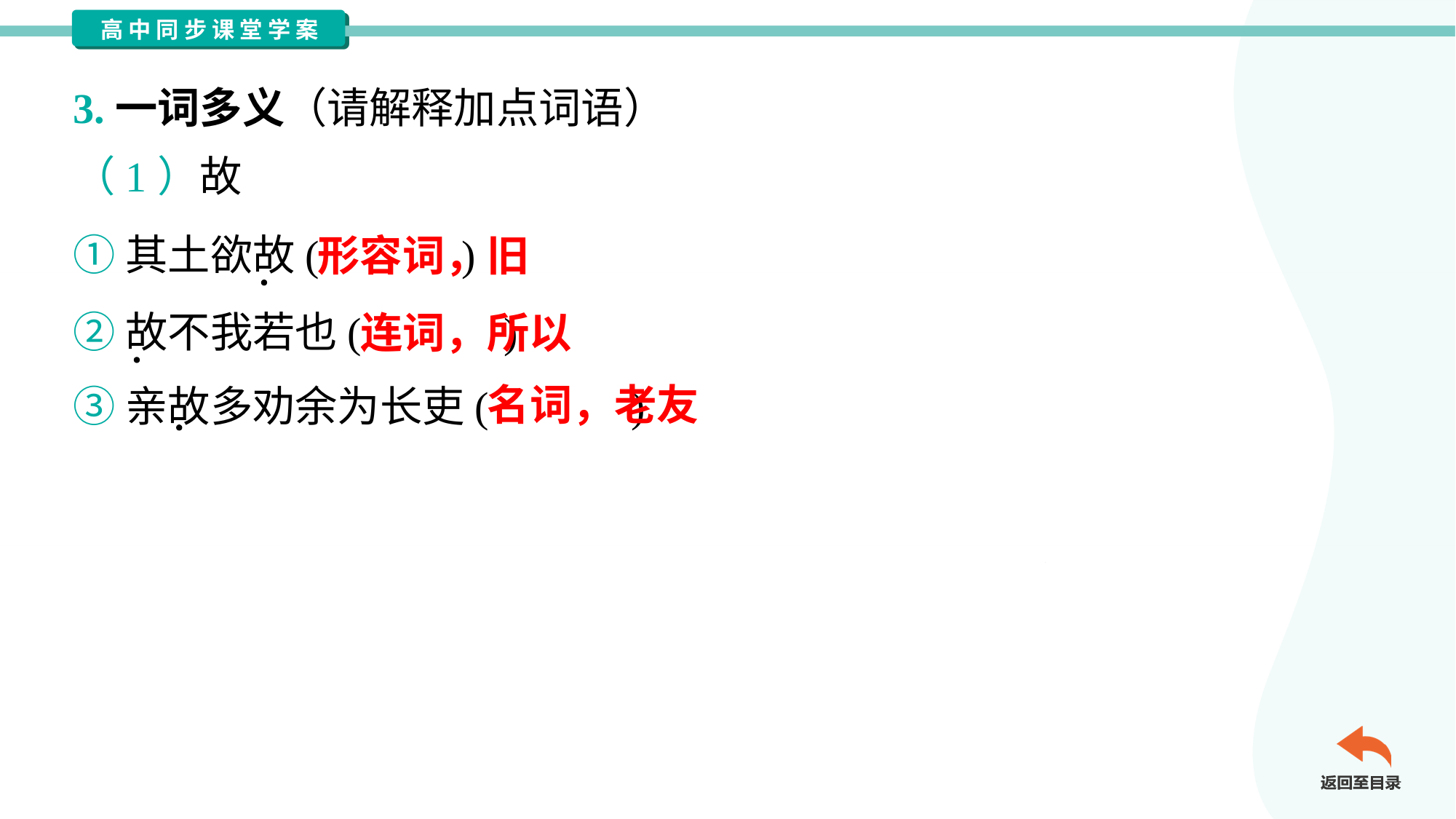

3.一词多义（请解释加点词语）
（1）故
①其土欲故(            )
②故不我若也(            )
③亲故多劝余为长吏(            )
形容词，旧
连词，所以

名词，老友